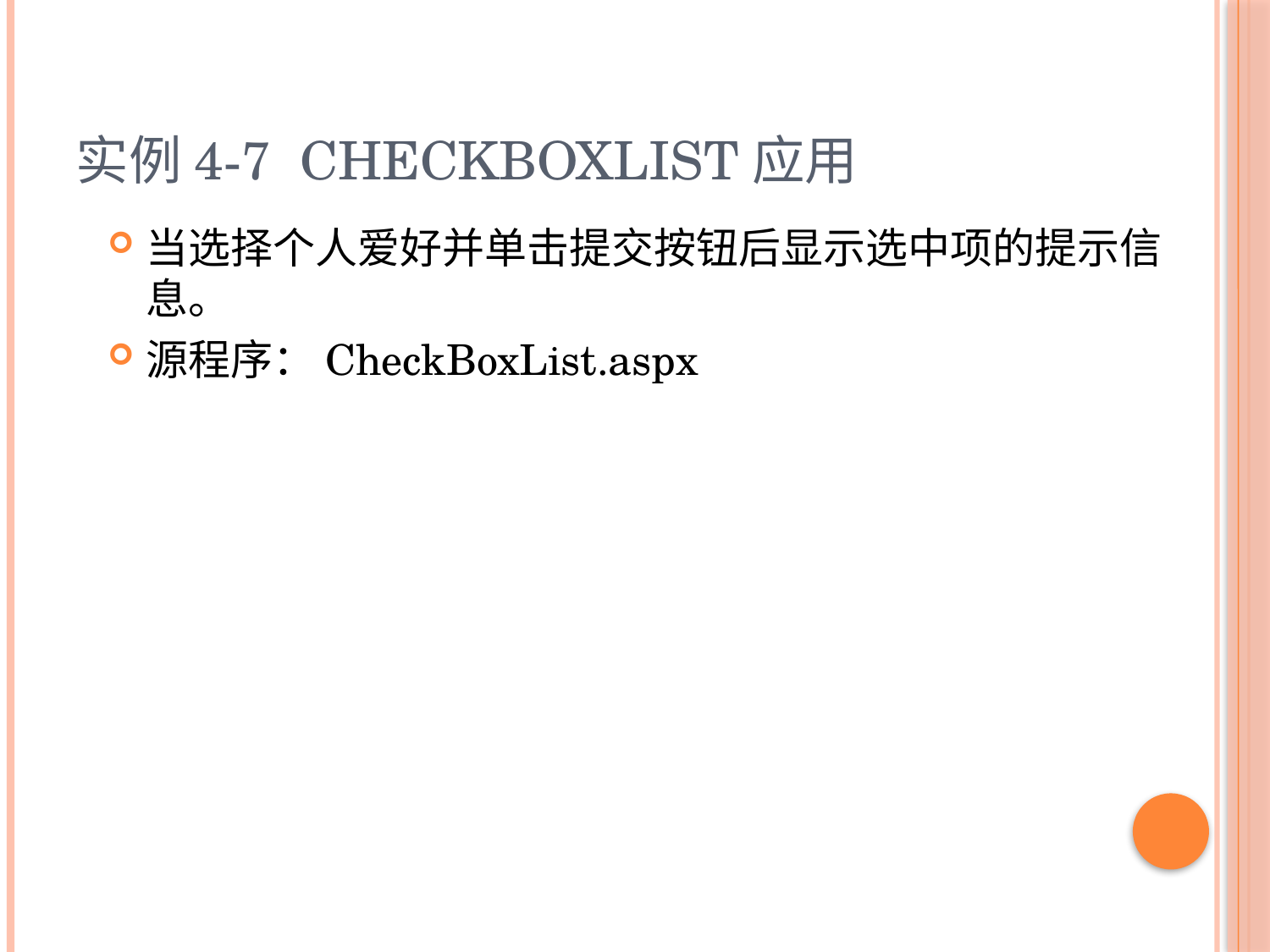

# 实例4-7  CheckBoxList应用
当选择个人爱好并单击提交按钮后显示选中项的提示信息。
源程序：CheckBoxList.aspx
40